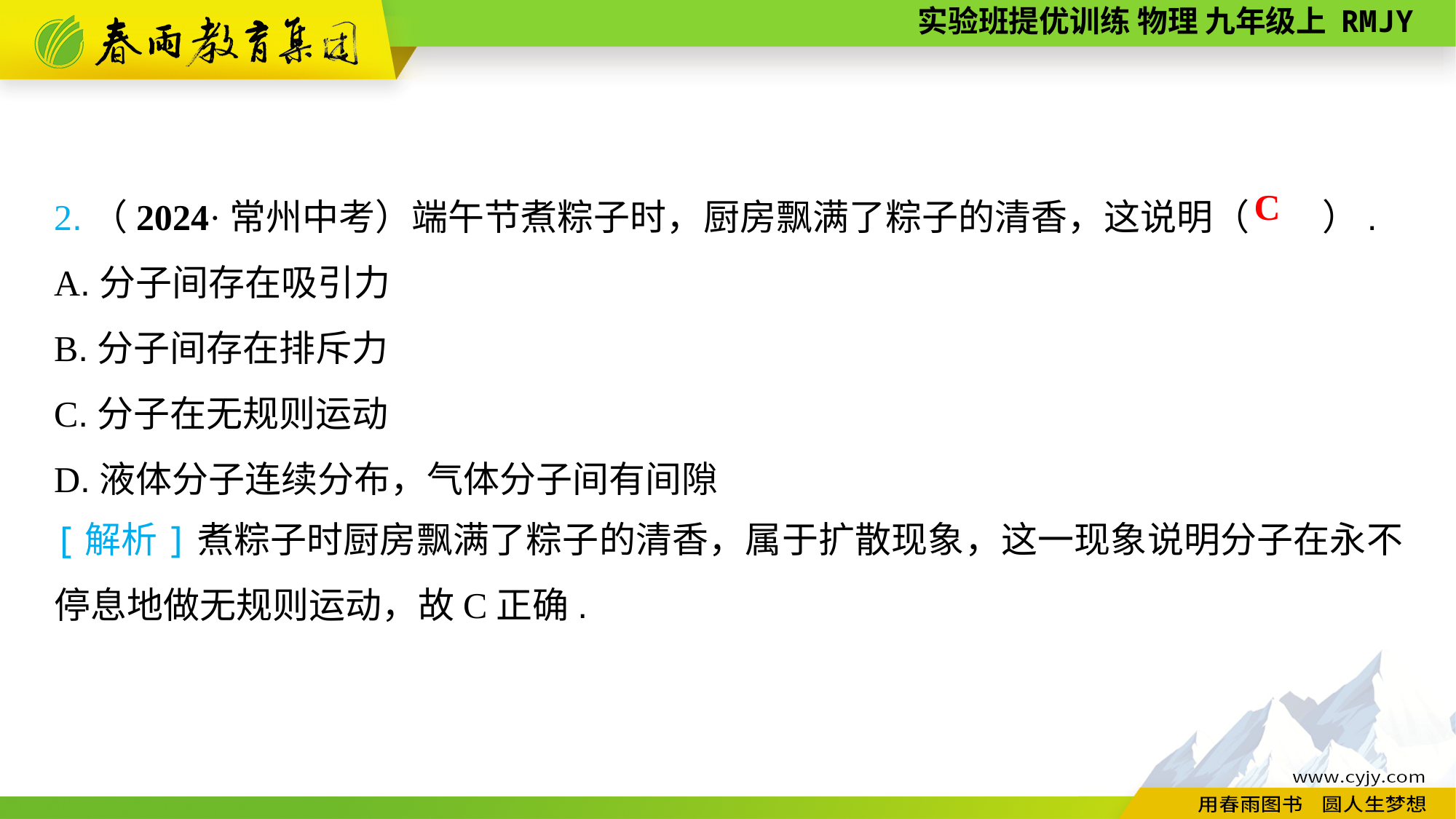

2.（2024·常州中考）端午节煮粽子时，厨房飘满了粽子的清香，这说明（　　）.
A.分子间存在吸引力
B.分子间存在排斥力
C.分子在无规则运动
D.液体分子连续分布，气体分子间有间隙
C
[解析]煮粽子时厨房飘满了粽子的清香，属于扩散现象，这一现象说明分子在永不停息地做无规则运动，故C正确.